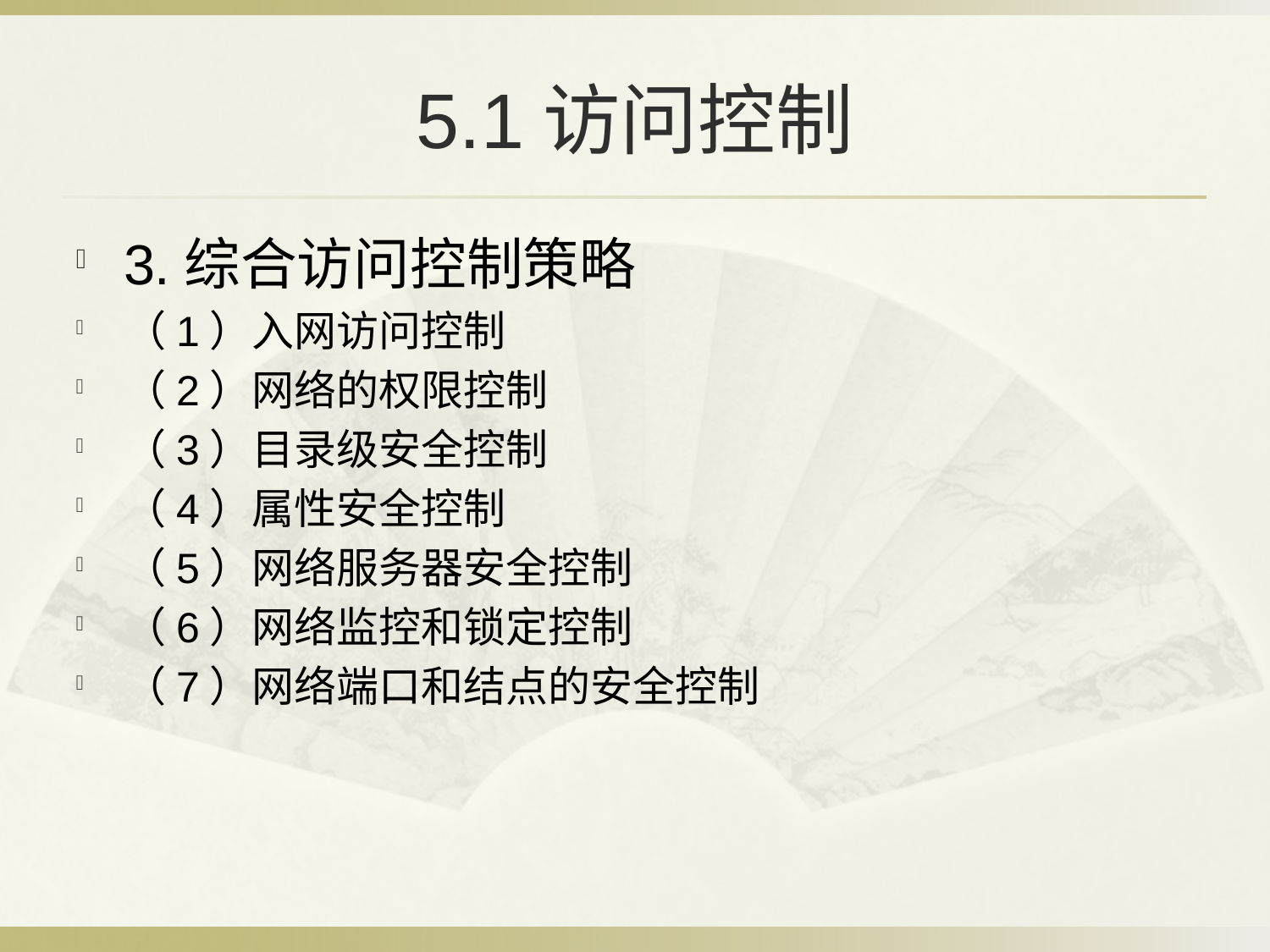

# 5.1访问控制
3.综合访问控制策略
（1）入网访问控制
（2）网络的权限控制
（3）目录级安全控制
（4）属性安全控制
（5）网络服务器安全控制
（6）网络监控和锁定控制
（7）网络端口和结点的安全控制